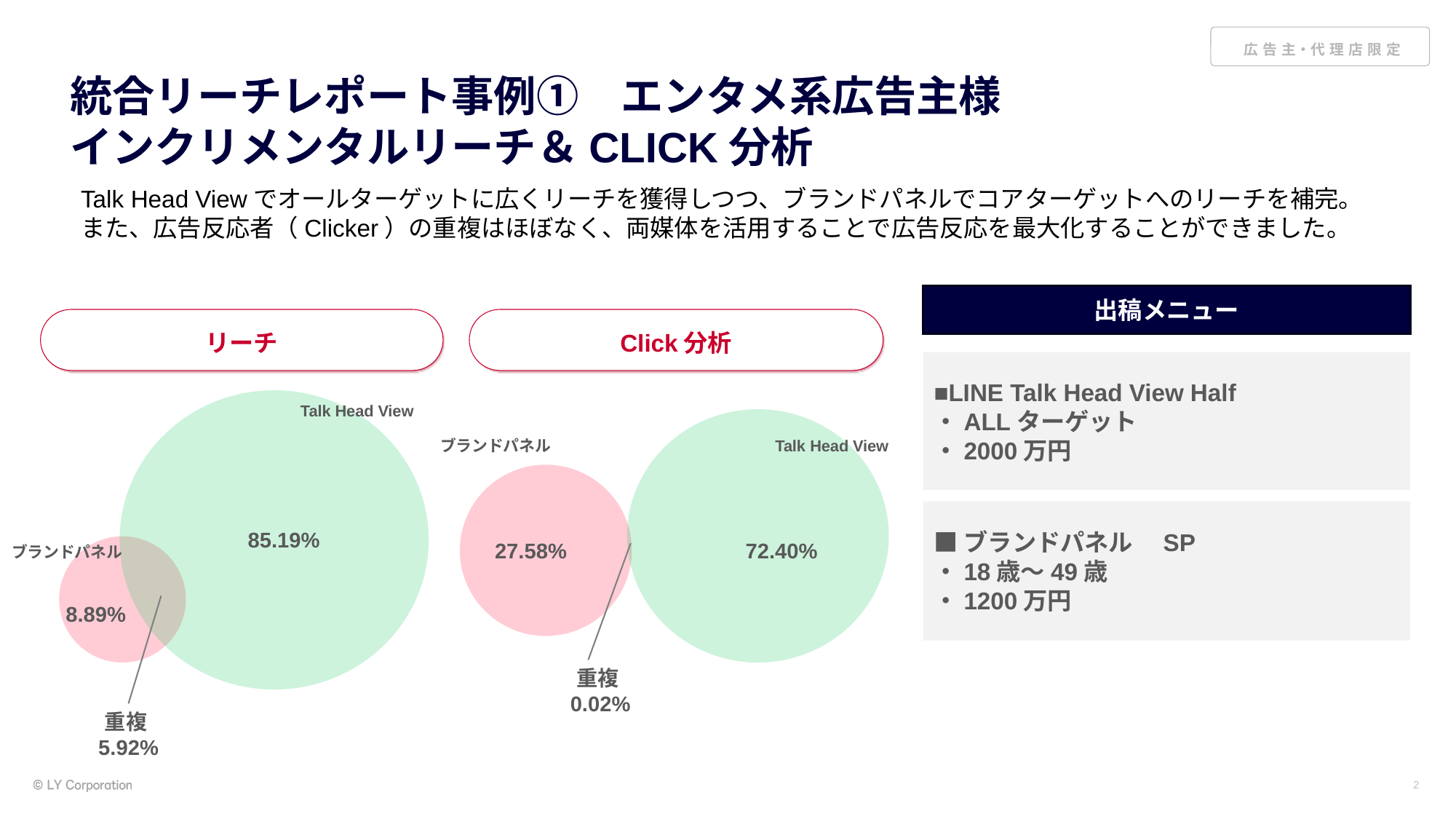

# 統合リーチレポート事例①　エンタメ系広告主様 インクリメンタルリーチ＆CLICK分析
Talk Head Viewでオールターゲットに広くリーチを獲得しつつ、ブランドパネルでコアターゲットへのリーチを補完。
また、広告反応者（Clicker）の重複はほぼなく、両媒体を活用することで広告反応を最大化することができました。
出稿メニュー
リーチ
Click分析
■LINE Talk Head View Half
・ALLターゲット
・2000万円

Talk Head View

ブランドパネル
Talk Head View

■ブランドパネル　SP
・18歳～49歳
・1200万円
85.19%
27.58%
72.40%

ブランドパネル
8.89%
重複0.02%
重複5.92%